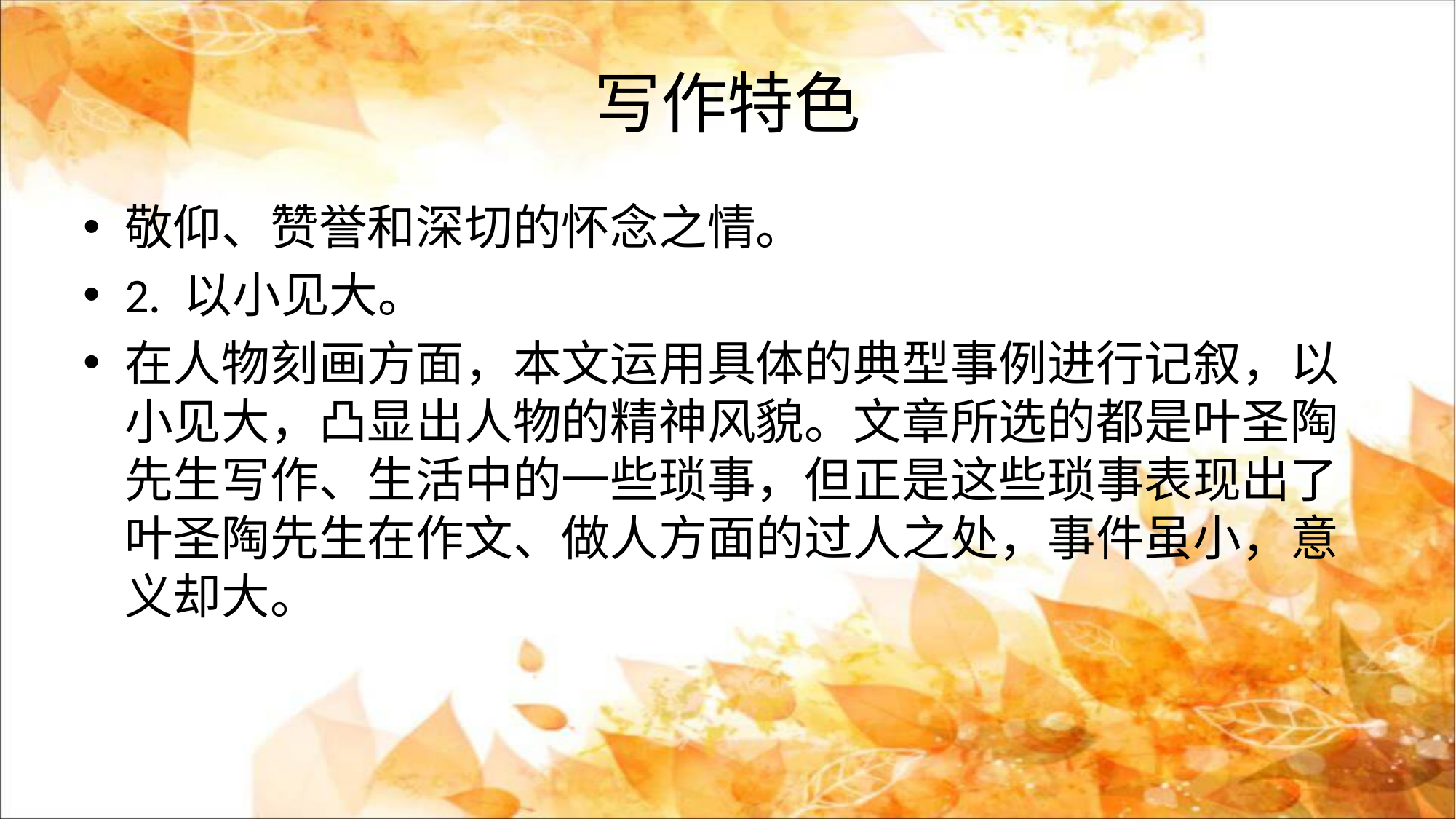

# 写作特色
敬仰、赞誉和深切的怀念之情。
2. 以小见大。
在人物刻画方面，本文运用具体的典型事例进行记叙，以小见大，凸显出人物的精神风貌。文章所选的都是叶圣陶先生写作、生活中的一些琐事，但正是这些琐事表现出了叶圣陶先生在作文、做人方面的过人之处，事件虽小，意义却大。